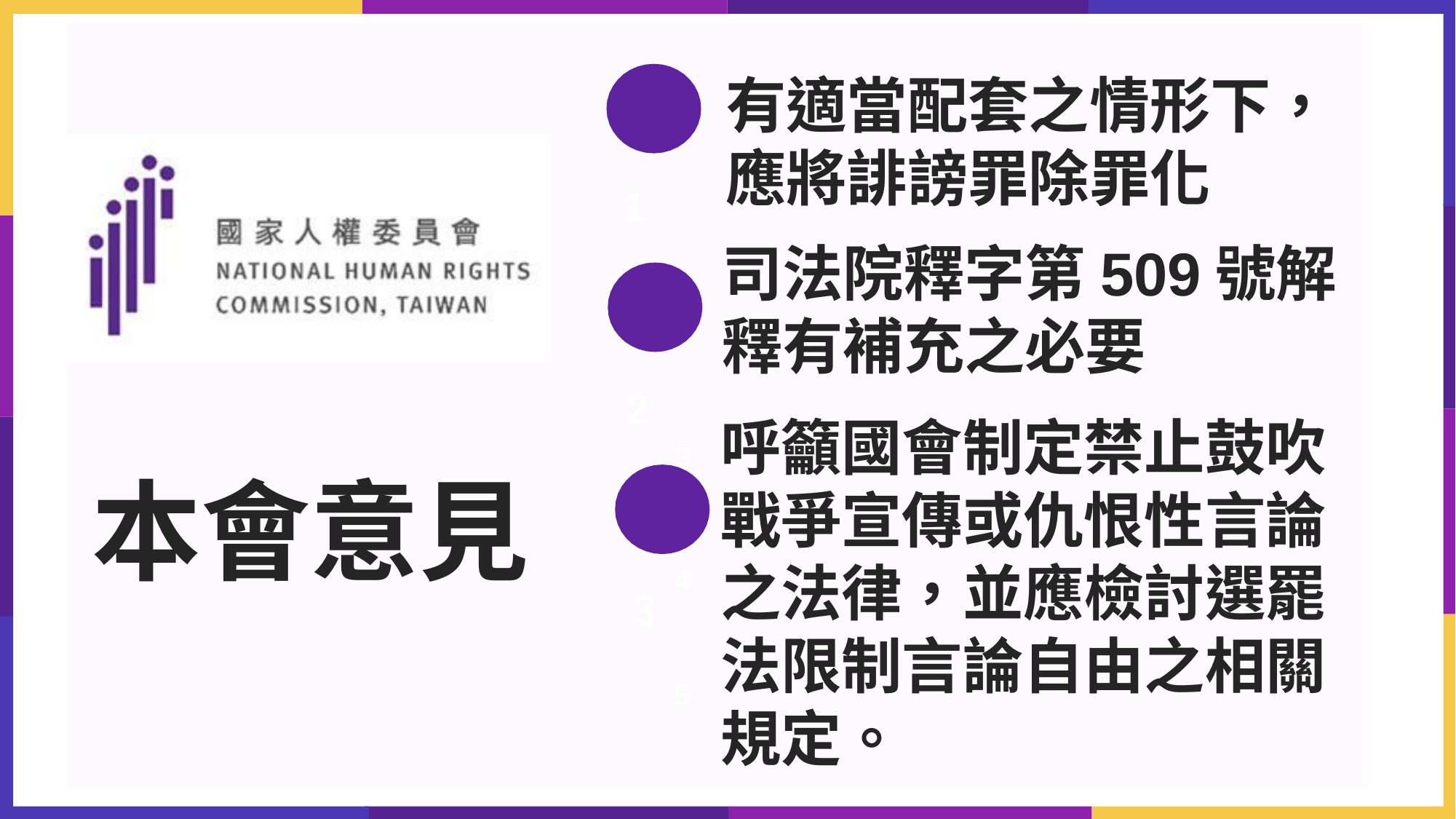

有適當配套之情形下，應將誹謗罪除罪化
司法院釋字第509號解釋有補充之必要

呼籲國會制定禁止鼓吹戰爭宣傳或仇恨性言論之法律，並應檢討選罷法限制言論自由之相關規定。

1
2
3
本會意見

4
3
5
01